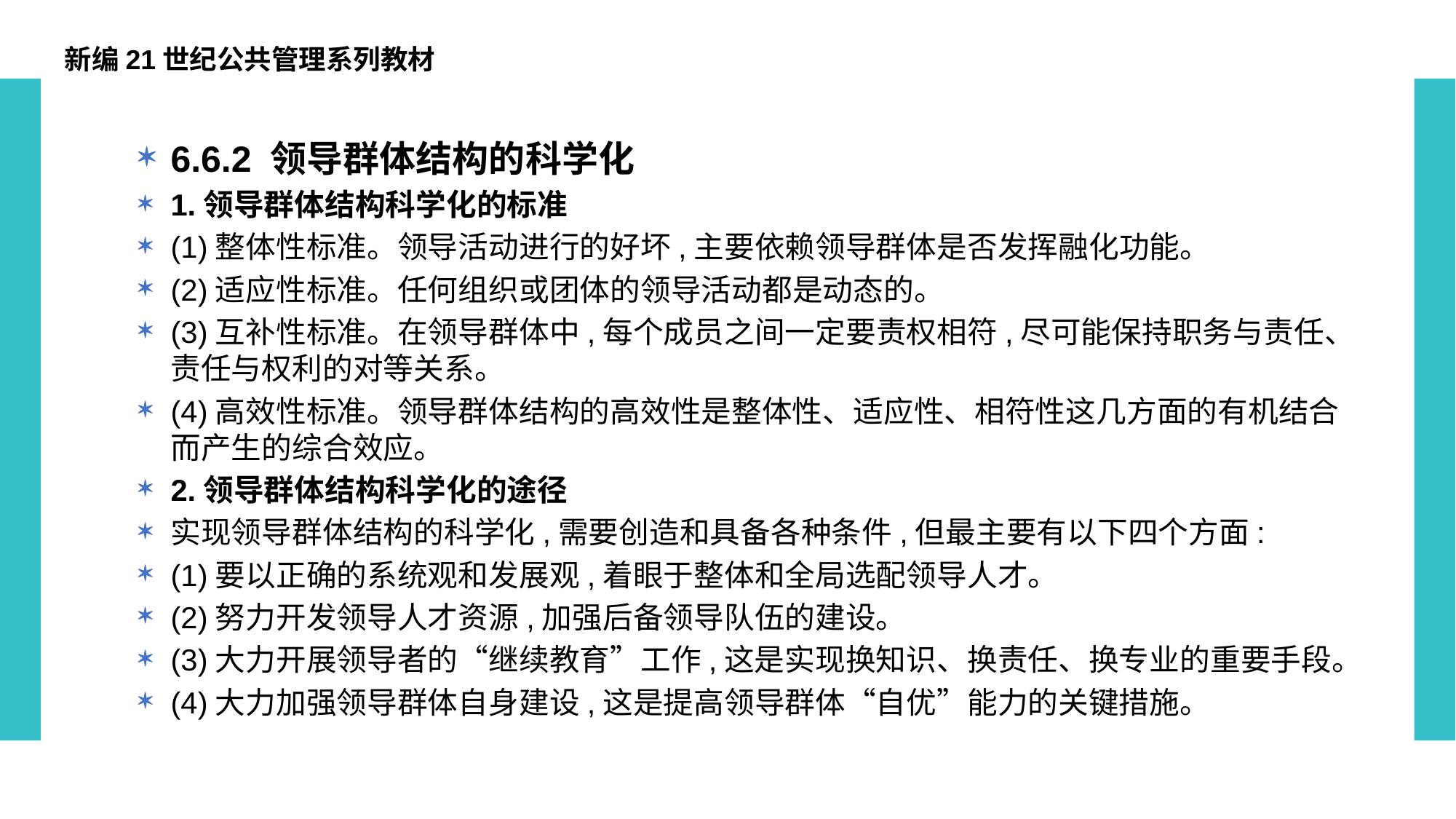

新编21世纪公共管理系列教材
6.6.2 领导群体结构的科学化
1.领导群体结构科学化的标准
(1)整体性标准。领导活动进行的好坏,主要依赖领导群体是否发挥融化功能。
(2)适应性标准。任何组织或团体的领导活动都是动态的。
(3)互补性标准。在领导群体中,每个成员之间一定要责权相符,尽可能保持职务与责任、责任与权利的对等关系。
(4)高效性标准。领导群体结构的高效性是整体性、适应性、相符性这几方面的有机结合而产生的综合效应。
2.领导群体结构科学化的途径
实现领导群体结构的科学化,需要创造和具备各种条件,但最主要有以下四个方面:
(1)要以正确的系统观和发展观,着眼于整体和全局选配领导人才。
(2)努力开发领导人才资源,加强后备领导队伍的建设。
(3)大力开展领导者的“继续教育”工作,这是实现换知识、换责任、换专业的重要手段。
(4)大力加强领导群体自身建设,这是提高领导群体“自优”能力的关键措施。